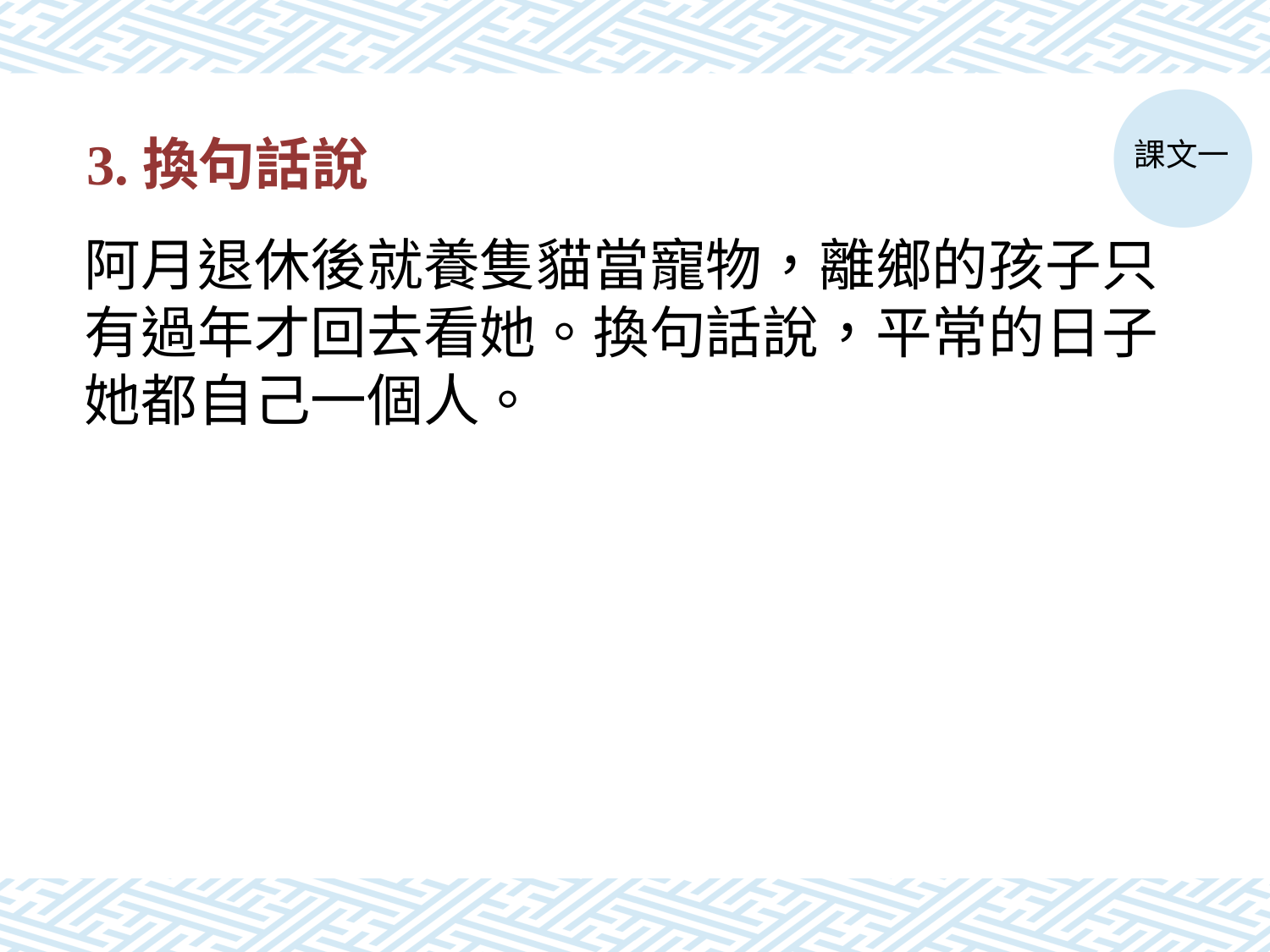

課文一
# 3.換句話說
阿月退休後就養隻貓當寵物，離鄉的孩子只有過年才回去看她。換句話說，平常的日子她都自己一個人。